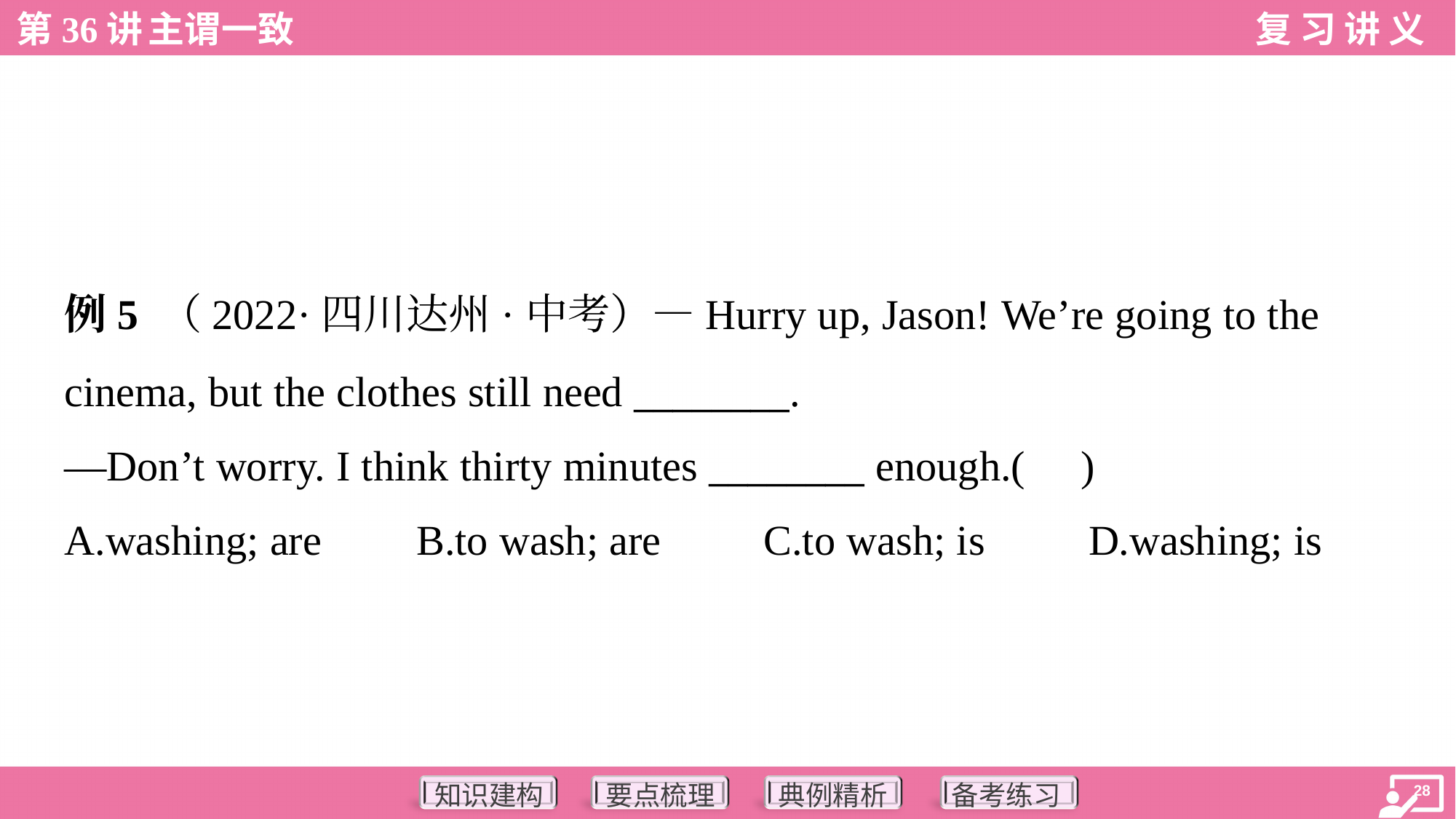

例5 （2022·四川达州·中考）—Hurry up, Jason! We’re going to the
cinema, but the clothes still need ________.
—Don’t worry. I think thirty minutes ________ enough.(     )
A.washing; are	B.to wash; are	C.to wash; is	D.washing; is